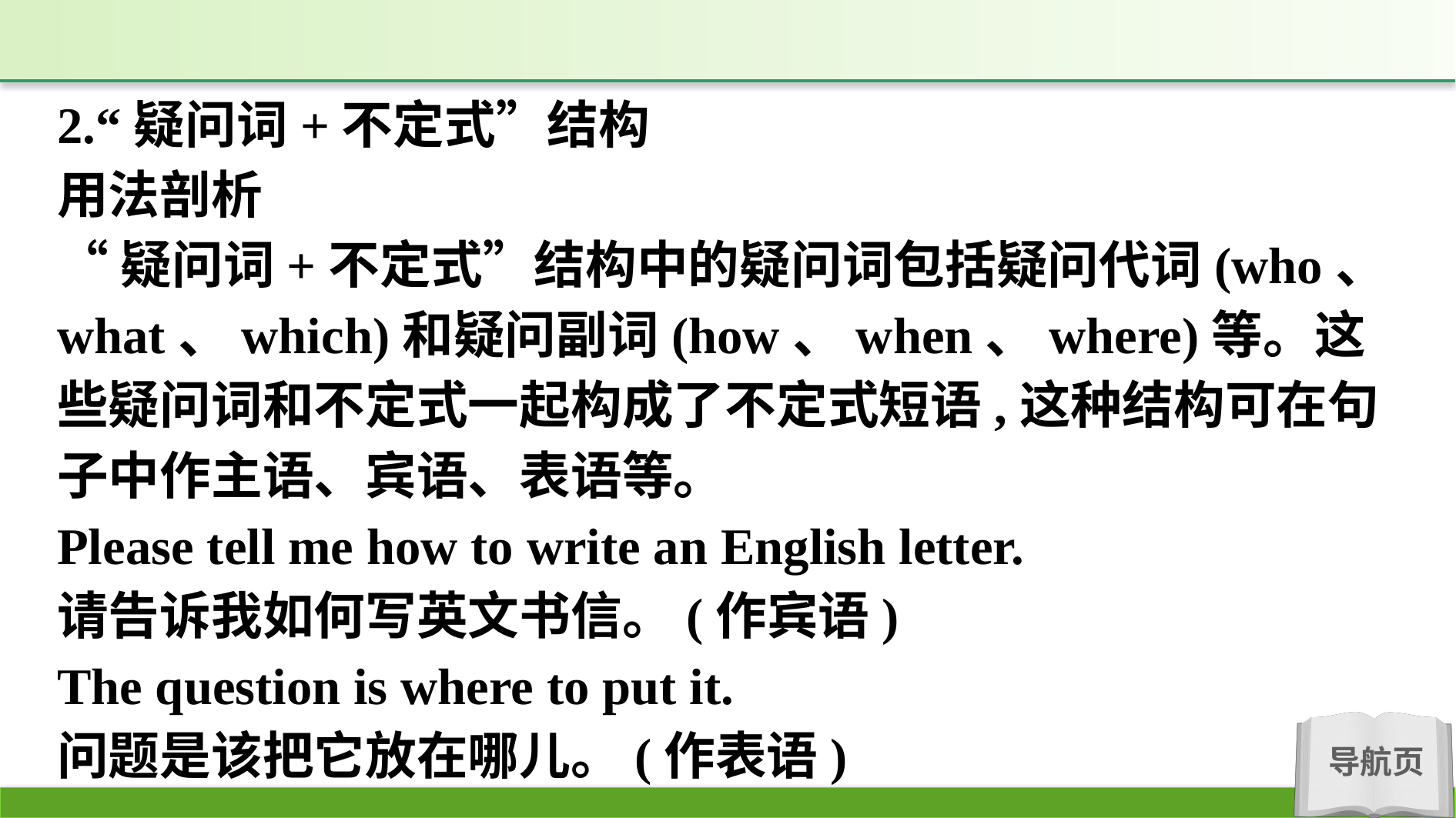

2.“疑问词+不定式”结构
用法剖析
“疑问词+不定式”结构中的疑问词包括疑问代词(who、what、which)和疑问副词(how、when、where)等。这些疑问词和不定式一起构成了不定式短语,这种结构可在句子中作主语、宾语、表语等。
Please tell me how to write an English letter.
请告诉我如何写英文书信。(作宾语)
The question is where to put it.
问题是该把它放在哪儿。(作表语)